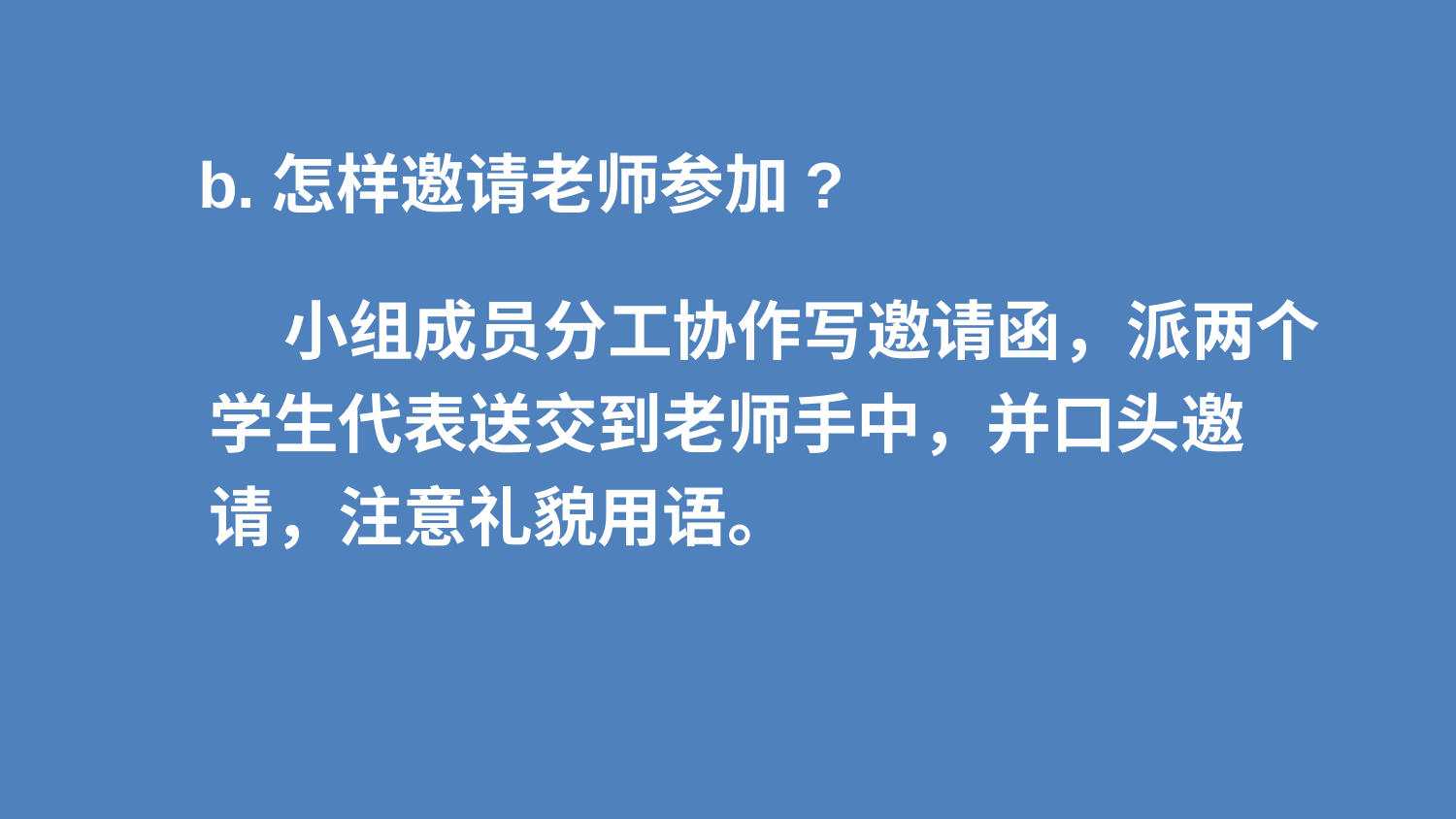

b.怎样邀请老师参加?
    小组成员分工协作写邀请函，派两个学生代表送交到老师手中，并口头邀请，注意礼貌用语。